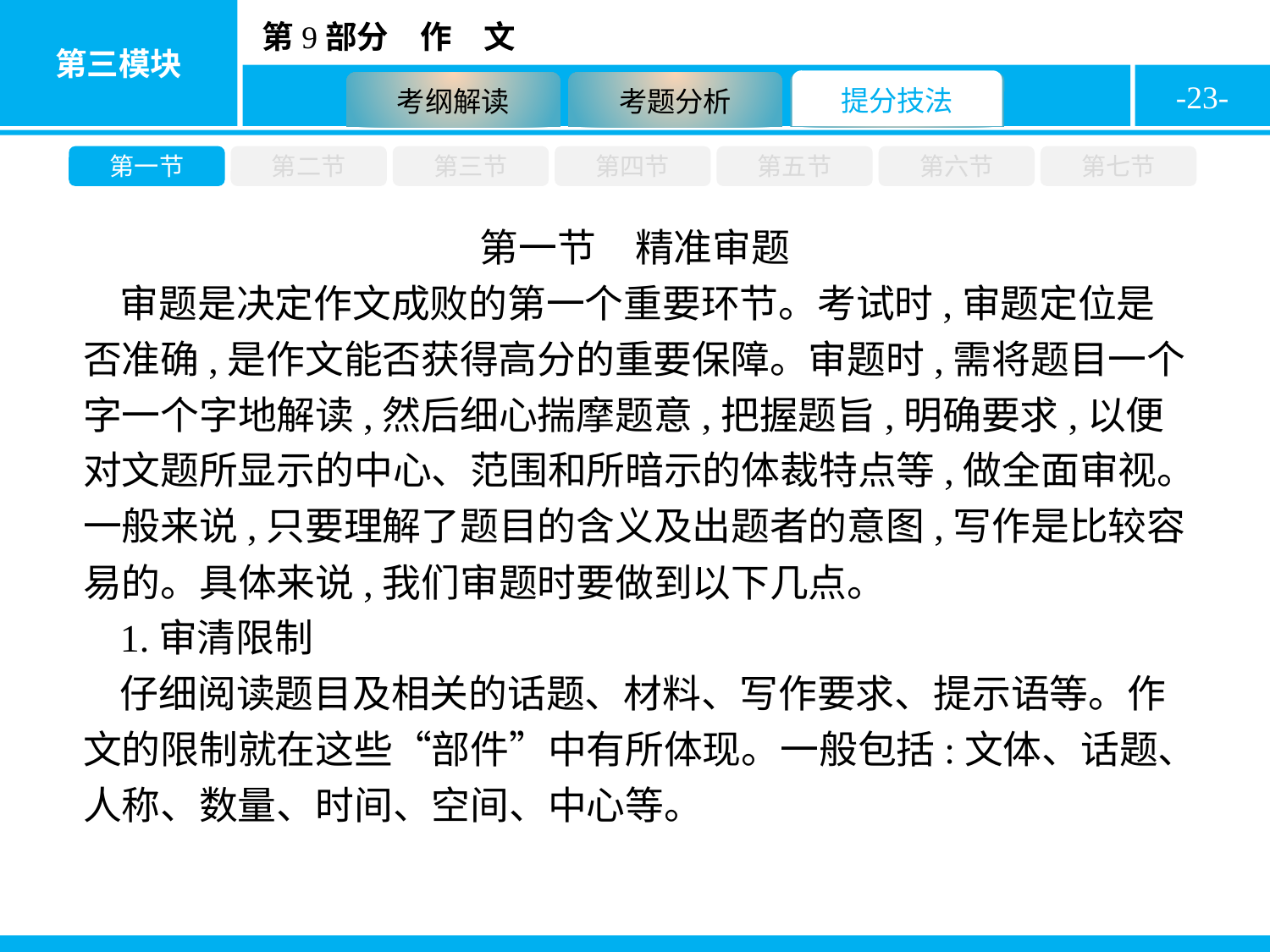

-23-
第一节
第二节
第三节
第四节
第五节
第六节
第七节
第一节　精准审题
审题是决定作文成败的第一个重要环节。考试时,审题定位是否准确,是作文能否获得高分的重要保障。审题时,需将题目一个字一个字地解读,然后细心揣摩题意,把握题旨,明确要求,以便对文题所显示的中心、范围和所暗示的体裁特点等,做全面审视。一般来说,只要理解了题目的含义及出题者的意图,写作是比较容易的。具体来说,我们审题时要做到以下几点。
1.审清限制
仔细阅读题目及相关的话题、材料、写作要求、提示语等。作文的限制就在这些“部件”中有所体现。一般包括:文体、话题、人称、数量、时间、空间、中心等。